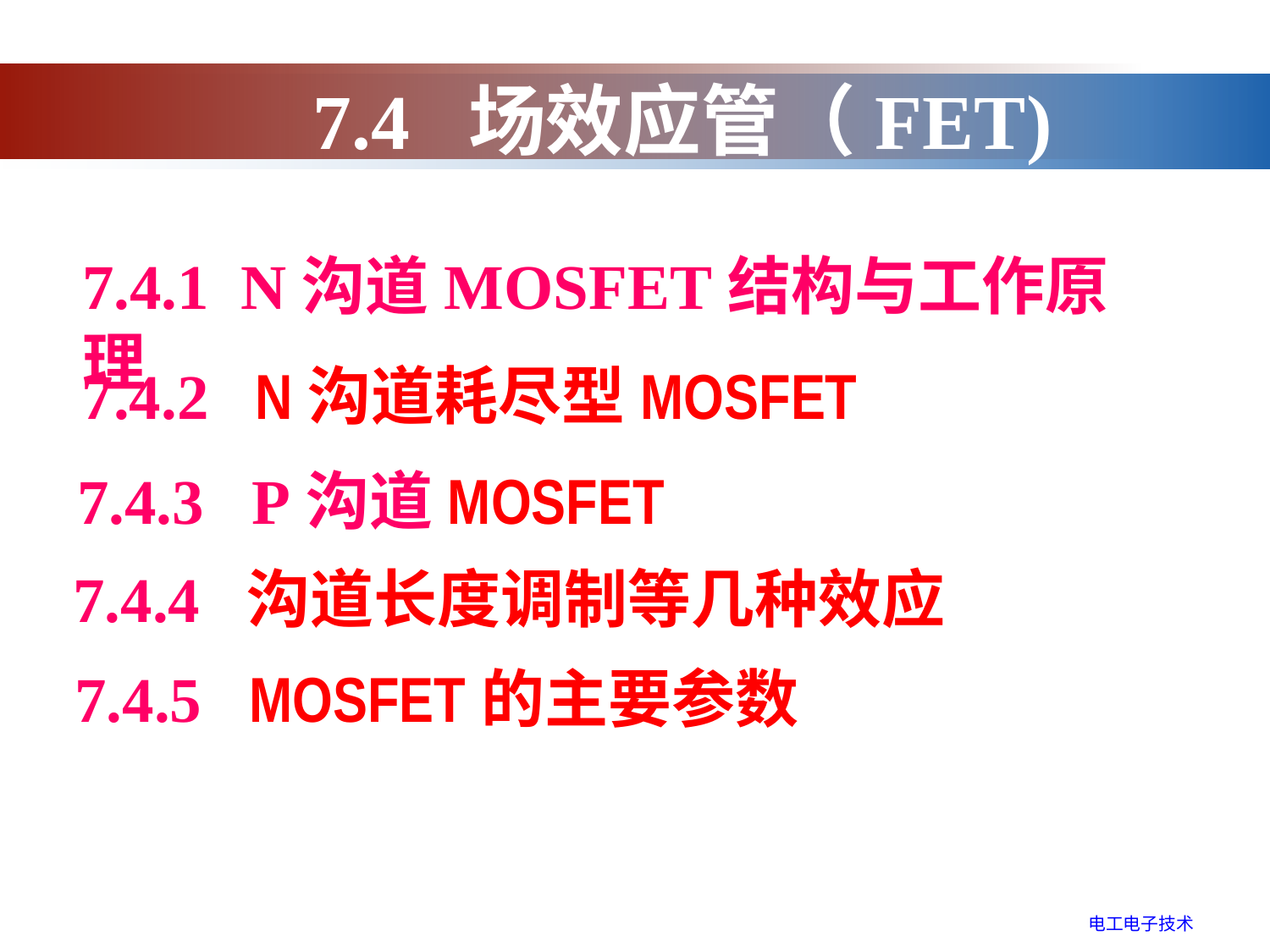

7.4  场效应管（FET)
7.4.1  N沟道MOSFET结构与工作原理
7.4.2   N沟道耗尽型MOSFET
7.4.3   P沟道MOSFET
7.4.4  沟道长度调制等几种效应
7.4.5   MOSFET的主要参数
电工电子技术